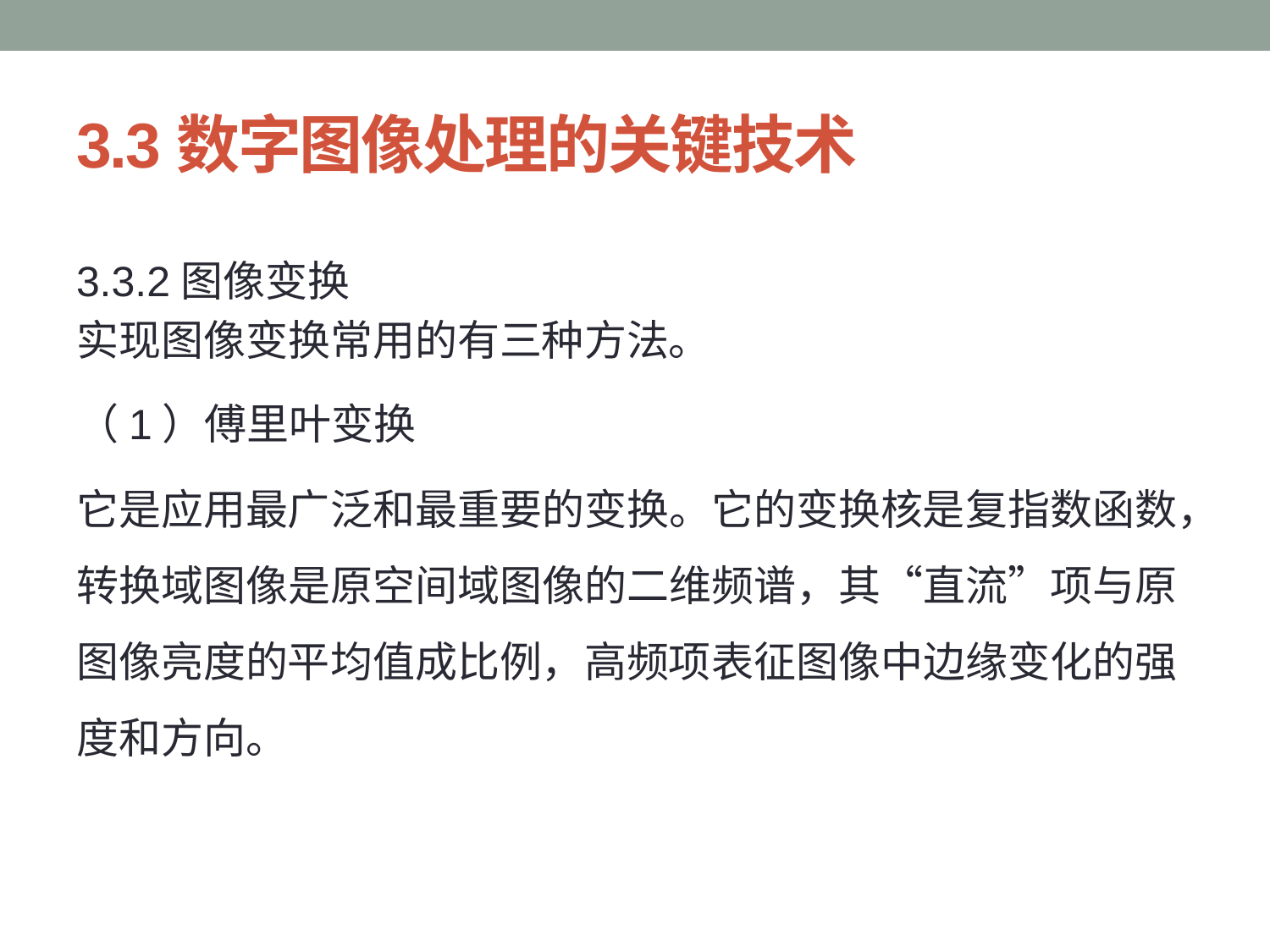

# 3.3数字图像处理的关键技术
3.3.2图像变换
实现图像变换常用的有三种方法。
（1）傅里叶变换
它是应用最广泛和最重要的变换。它的变换核是复指数函数，转换域图像是原空间域图像的二维频谱，其“直流”项与原图像亮度的平均值成比例，高频项表征图像中边缘变化的强度和方向。